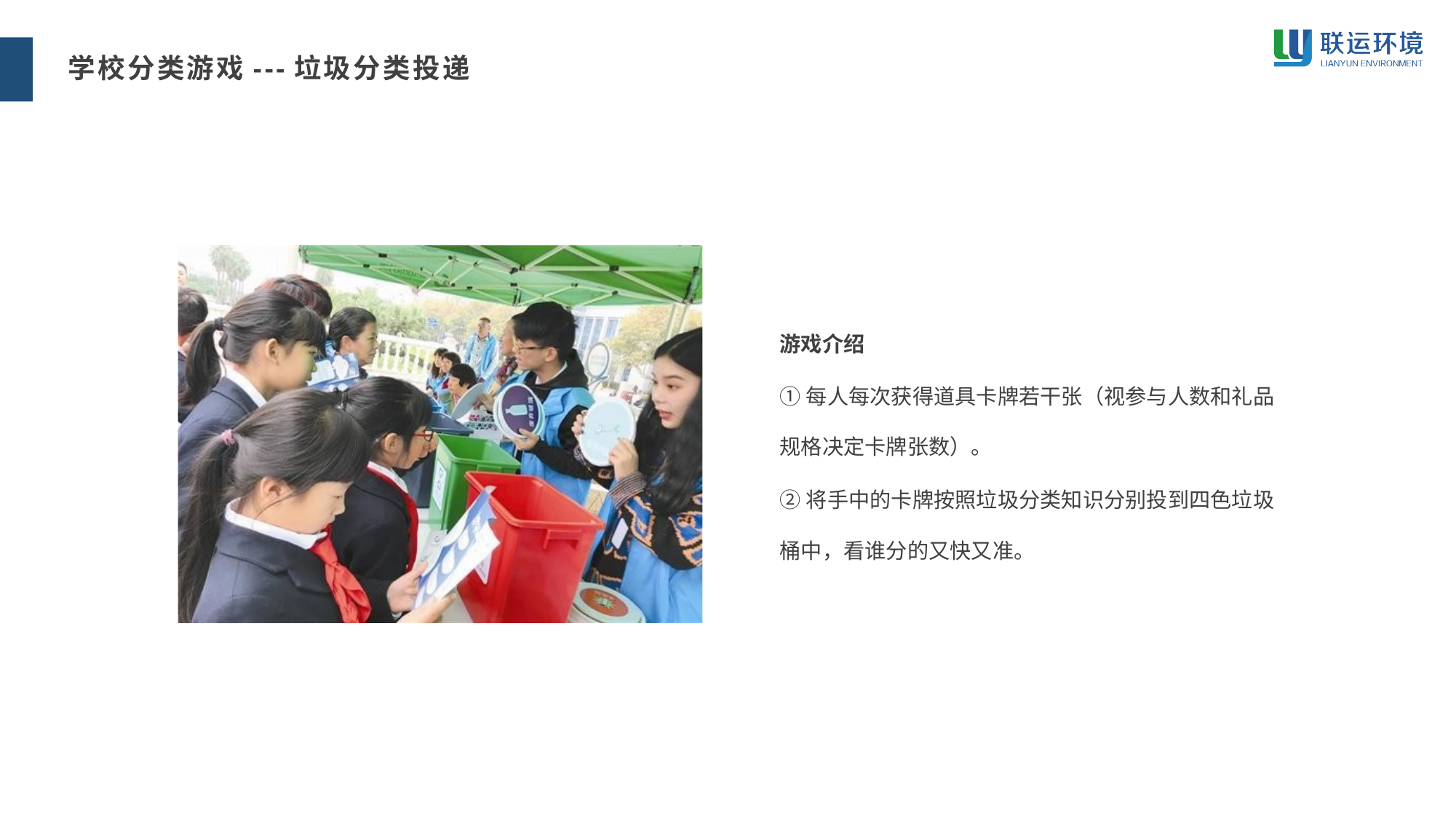

学校分类游戏---垃圾分类投递

游戏介绍
①每人每次获得道具卡牌若干张（视参与人数和礼品规格决定卡牌张数）。
②将手中的卡牌按照垃圾分类知识分别投到四色垃圾桶中，看谁分的又快又准。